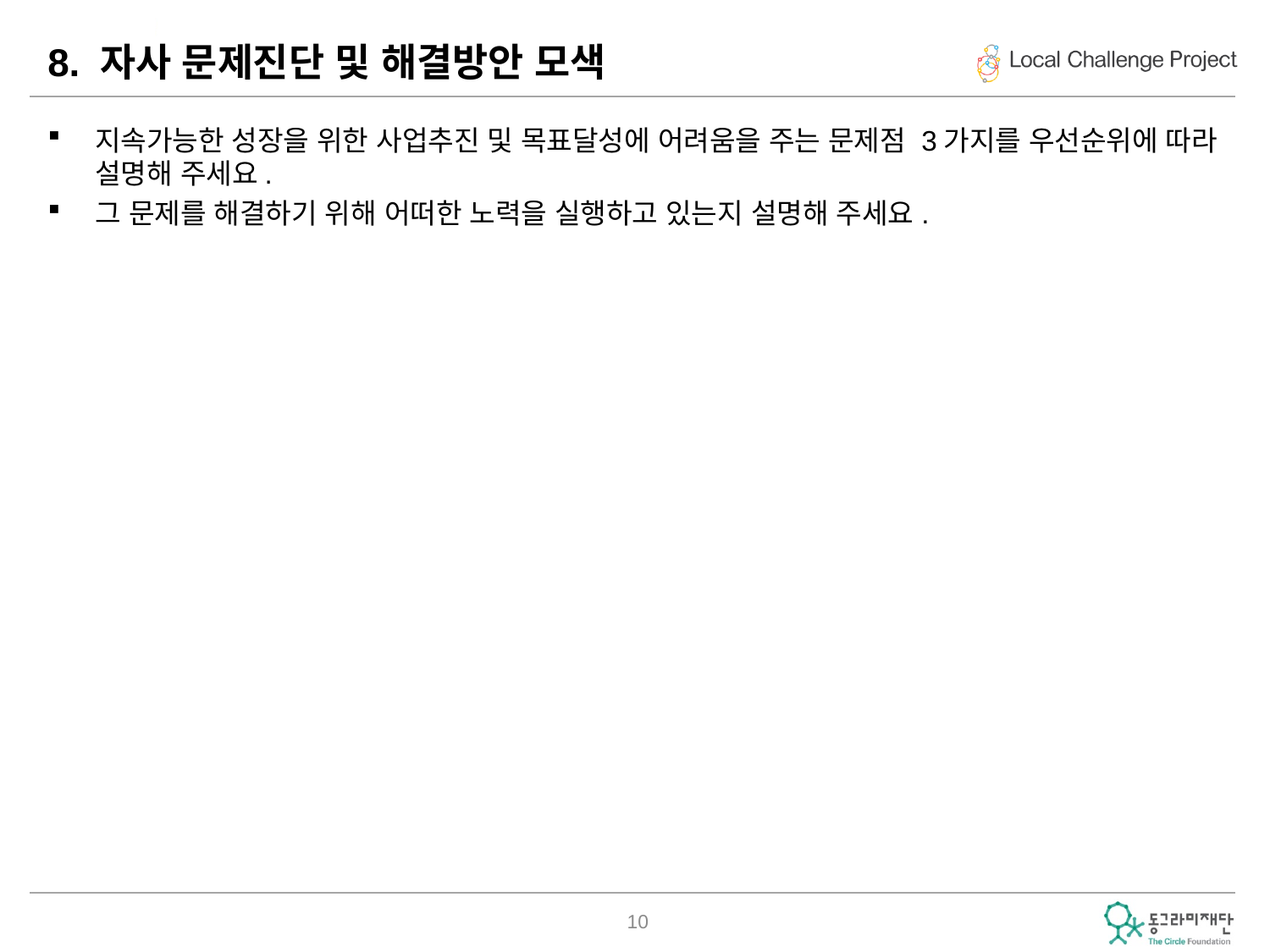

# 8. 자사 문제진단 및 해결방안 모색
지속가능한 성장을 위한 사업추진 및 목표달성에 어려움을 주는 문제점 3가지를 우선순위에 따라 설명해 주세요.
그 문제를 해결하기 위해 어떠한 노력을 실행하고 있는지 설명해 주세요.
10